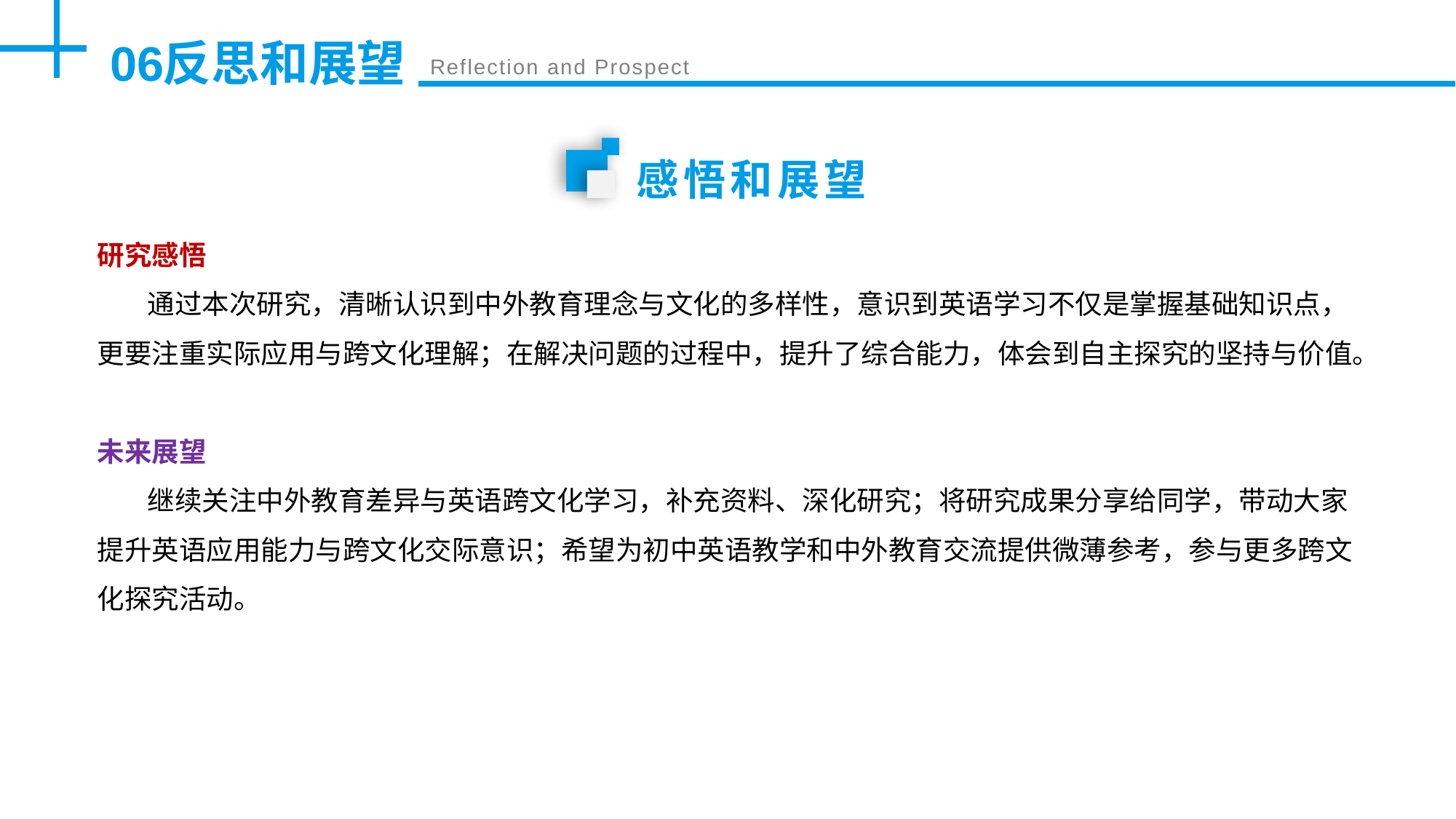

06
反思和展望
Reflection and Prospect

感悟和展望

研究感悟
       通过本次研究，清晰认识到中外教育理念与文化的多样性，意识到英语学习不仅是掌握基础知识点，更要注重实际应用与跨文化理解；在解决问题的过程中，提升了综合能力，体会到自主探究的坚持与价值。

未来展望
       继续关注中外教育差异与英语跨文化学习，补充资料、深化研究；将研究成果分享给同学，带动大家提升英语应用能力与跨文化交际意识；希望为初中英语教学和中外教育交流提供微薄参考，参与更多跨文化探究活动。